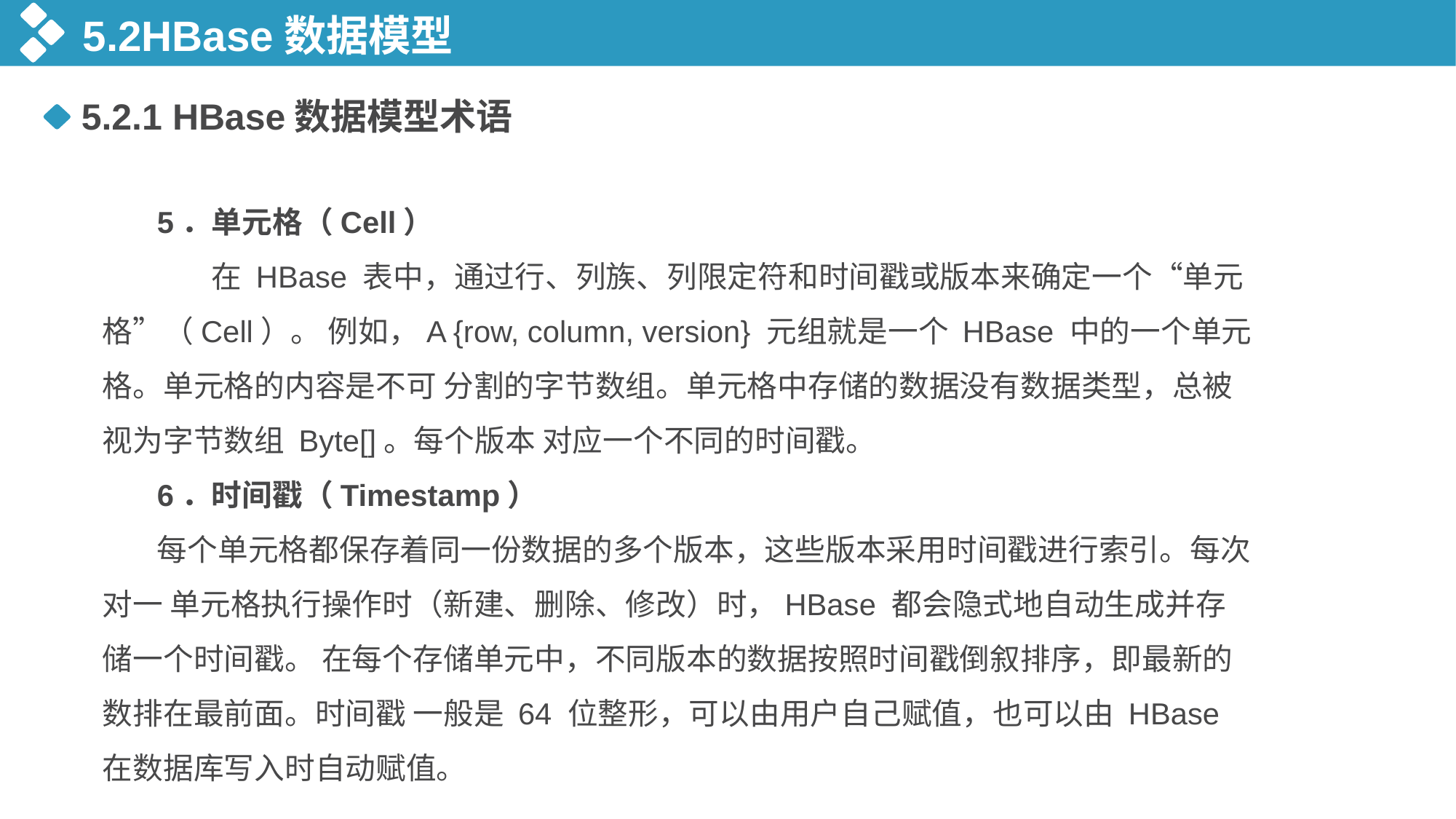

5.2HBase数据模型
5.2.1 HBase数据模型术语

5．单元格（Cell）
	在 HBase 表中，通过行、列族、列限定符和时间戳或版本来确定一个“单元格”（Cell）。 例如，A {row, column, version} 元组就是一个 HBase 中的一个单元格。单元格的内容是不可 分割的字节数组。单元格中存储的数据没有数据类型，总被视为字节数组 Byte[]。每个版本 对应一个不同的时间戳。
6．时间戳（Timestamp）
每个单元格都保存着同一份数据的多个版本，这些版本采用时间戳进行索引。每次对一 单元格执行操作时（新建、删除、修改）时，HBase 都会隐式地自动生成并存储一个时间戳。 在每个存储单元中，不同版本的数据按照时间戳倒叙排序，即最新的数排在最前面。时间戳 一般是 64 位整形，可以由用户自己赋值，也可以由 HBase 在数据库写入时自动赋值。